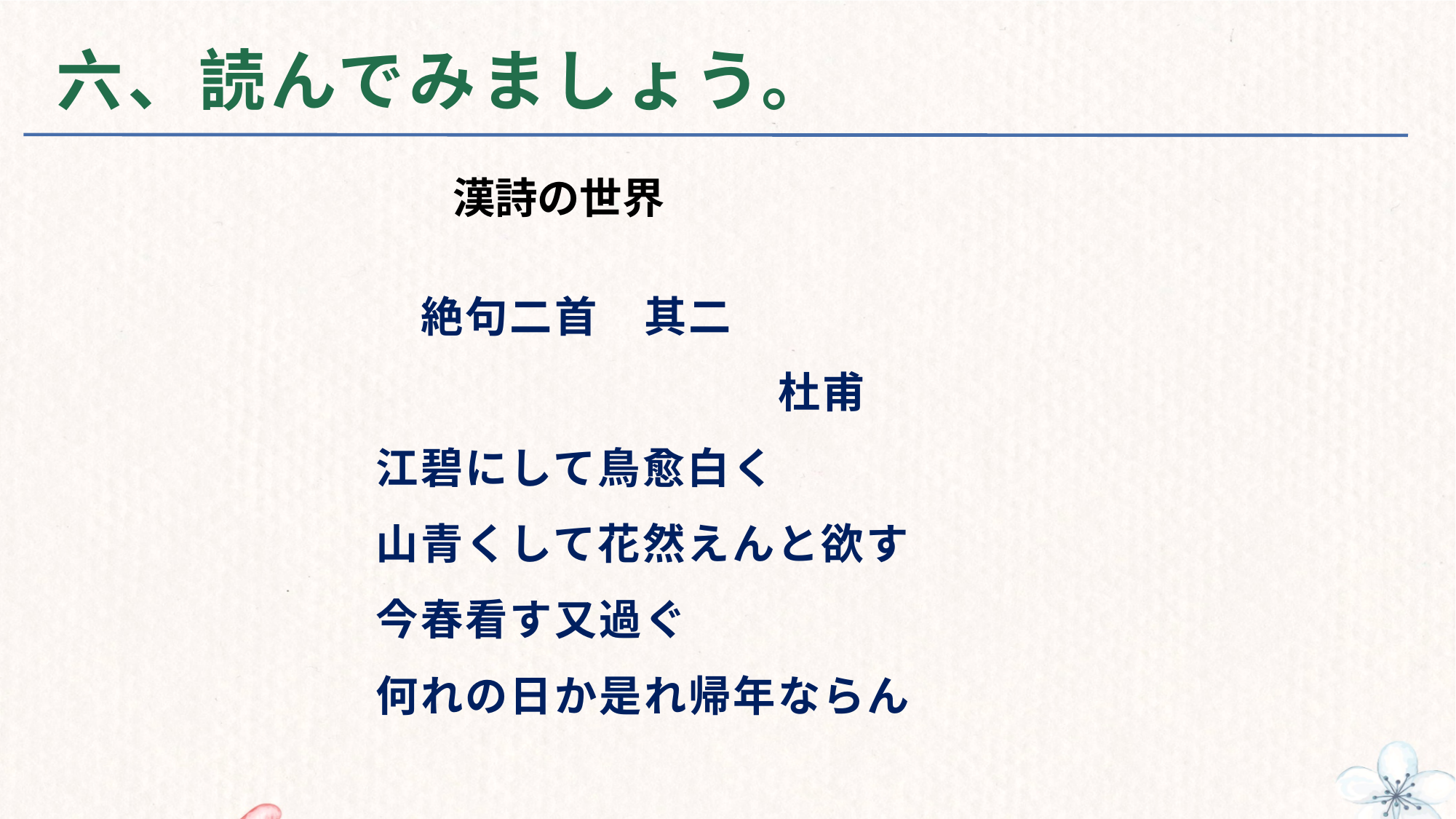

# 六、読んでみましょう。
漢詩の世界
　　絶句二首　其二
　　　　　　　　　　杜甫
　江碧にして鳥愈白く
　山青くして花然えんと欲す
　今春看す又過ぐ
　何れの日か是れ帰年ならん